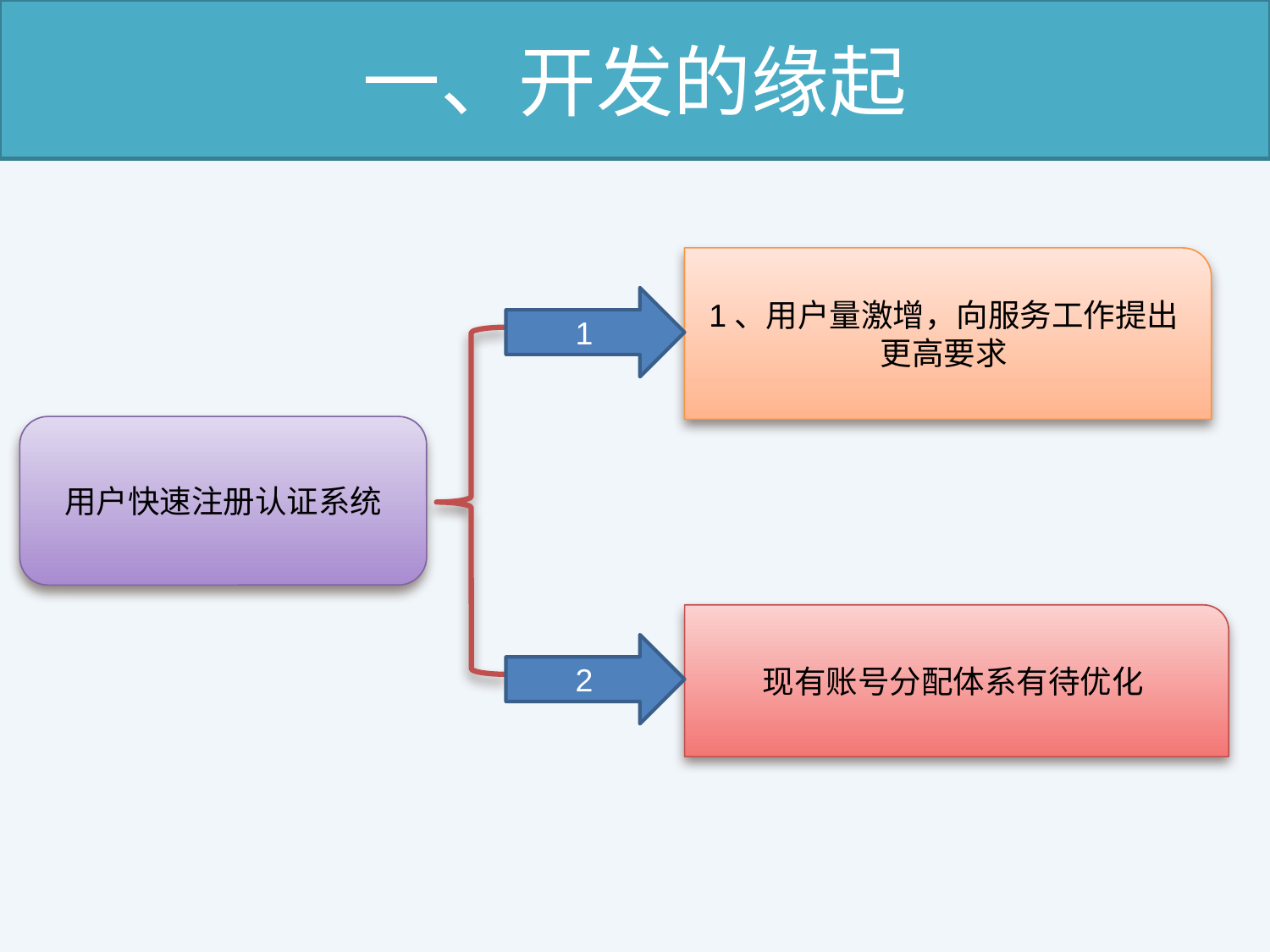

# 一、开发的缘起
1、用户量激增，向服务工作提出更高要求
1

用户快速注册认证系统
现有账号分配体系有待优化
2